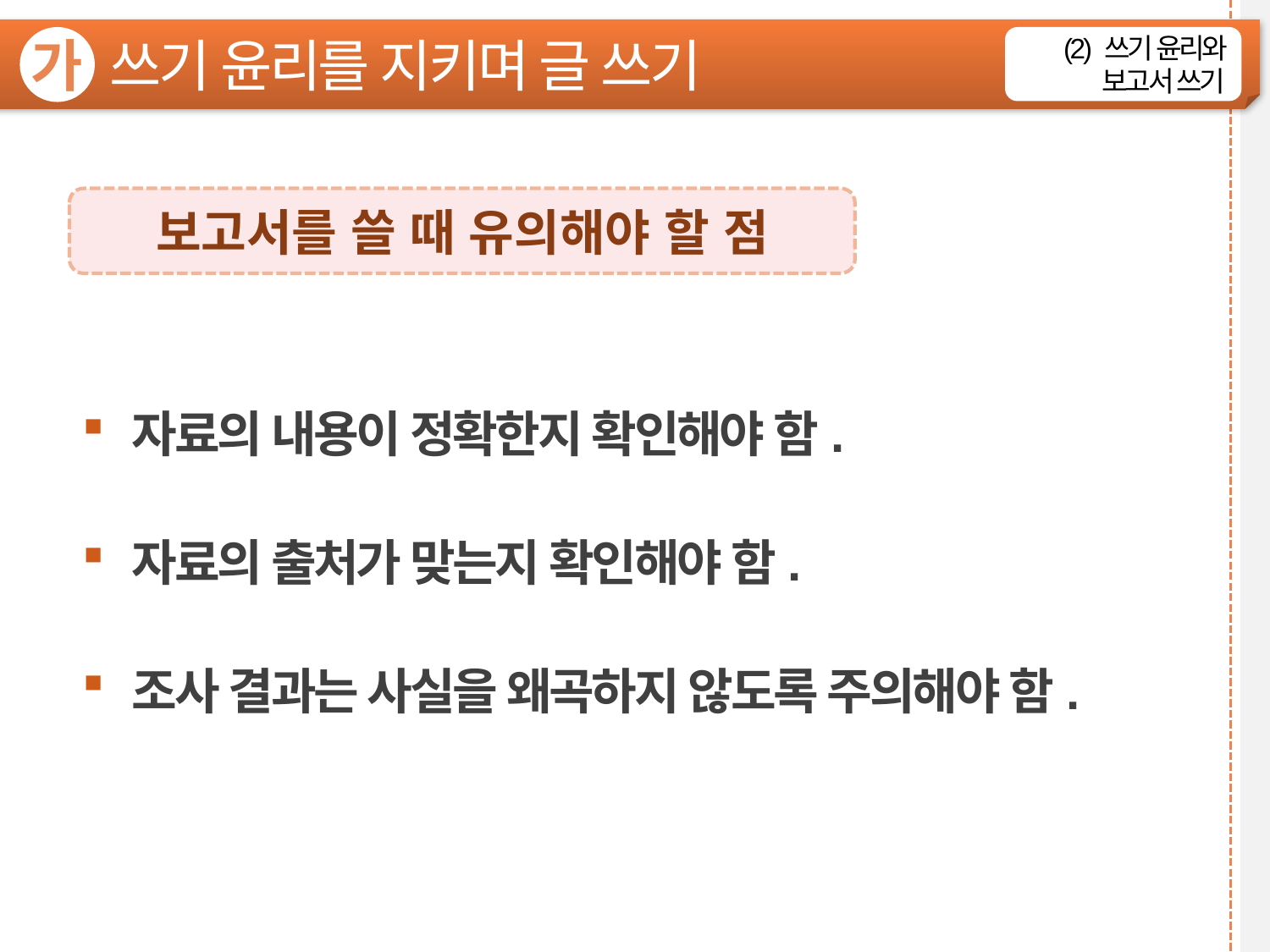

쓰기 윤리를 지키며 글 쓰기
가
(2) 쓰기 윤리와 보고서 쓰기
보고서를 쓸 때 유의해야 할 점
자료의 내용이 정확한지 확인해야 함.
자료의 출처가 맞는지 확인해야 함.
조사 결과는 사실을 왜곡하지 않도록 주의해야 함.